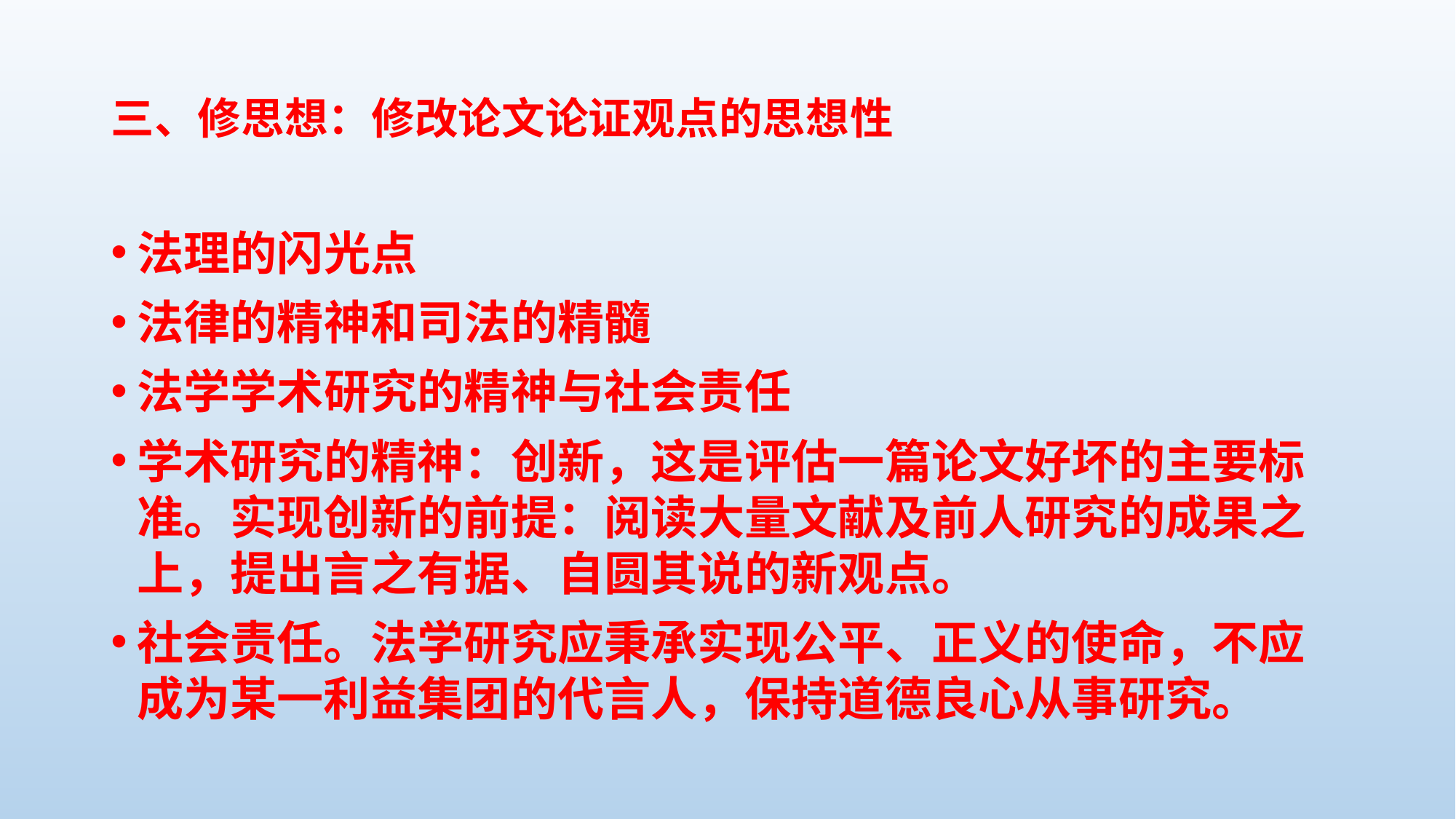

# 三、修思想：修改论文论证观点的思想性
法理的闪光点
法律的精神和司法的精髓
法学学术研究的精神与社会责任
学术研究的精神：创新，这是评估一篇论文好坏的主要标准。实现创新的前提：阅读大量文献及前人研究的成果之上，提出言之有据、自圆其说的新观点。
社会责任。法学研究应秉承实现公平、正义的使命，不应成为某一利益集团的代言人，保持道德良心从事研究。